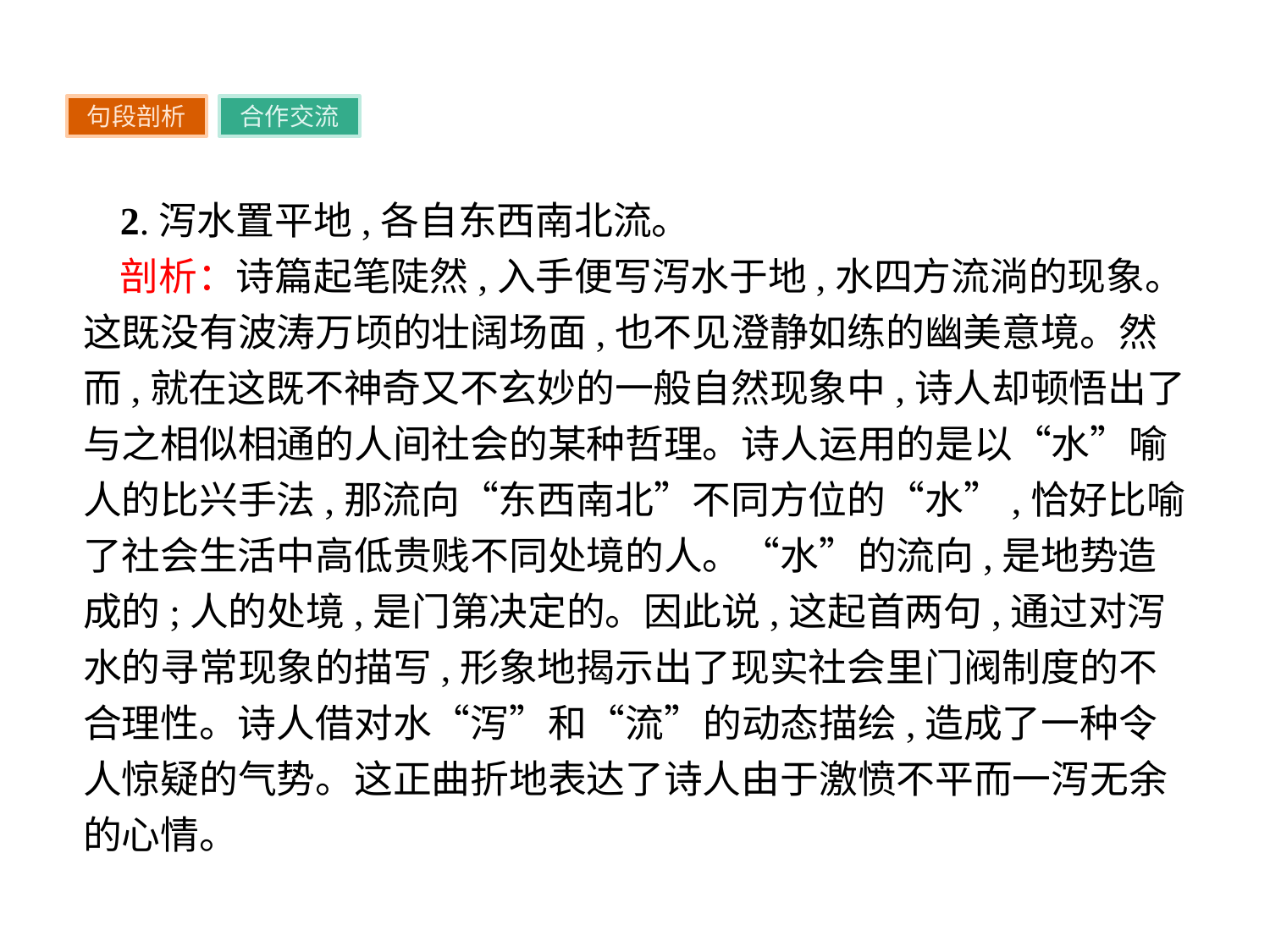

句段剖析
合作交流
2.泻水置平地,各自东西南北流。
剖析：诗篇起笔陡然,入手便写泻水于地,水四方流淌的现象。这既没有波涛万顷的壮阔场面,也不见澄静如练的幽美意境。然而,就在这既不神奇又不玄妙的一般自然现象中,诗人却顿悟出了与之相似相通的人间社会的某种哲理。诗人运用的是以“水”喻人的比兴手法,那流向“东西南北”不同方位的“水”,恰好比喻了社会生活中高低贵贱不同处境的人。“水”的流向,是地势造成的;人的处境,是门第决定的。因此说,这起首两句,通过对泻水的寻常现象的描写,形象地揭示出了现实社会里门阀制度的不合理性。诗人借对水“泻”和“流”的动态描绘,造成了一种令人惊疑的气势。这正曲折地表达了诗人由于激愤不平而一泻无余的心情。